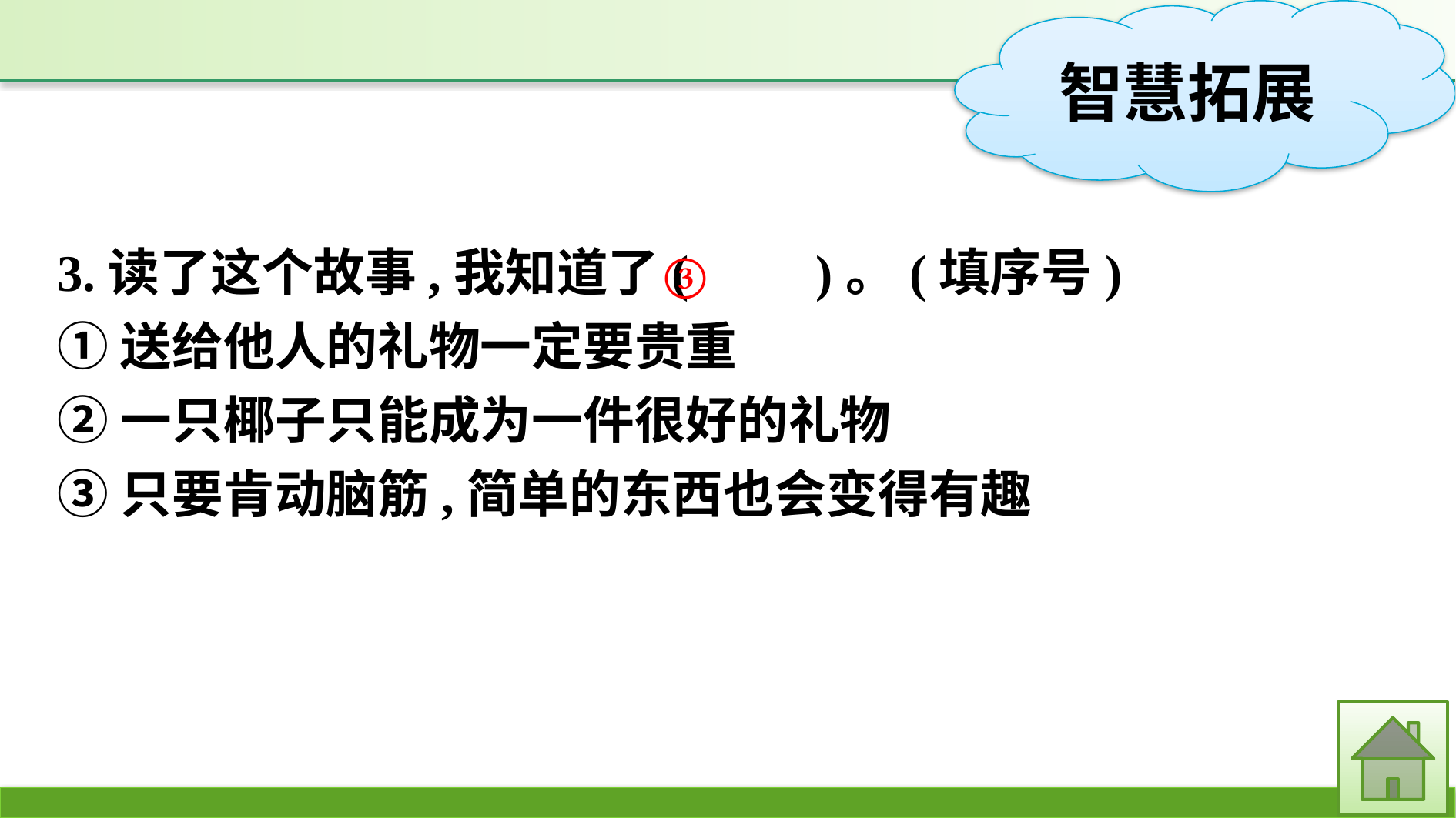

3.读了这个故事,我知道了(　　)。(填序号)
①送给他人的礼物一定要贵重
②一只椰子只能成为一件很好的礼物
③只要肯动脑筋,简单的东西也会变得有趣
③